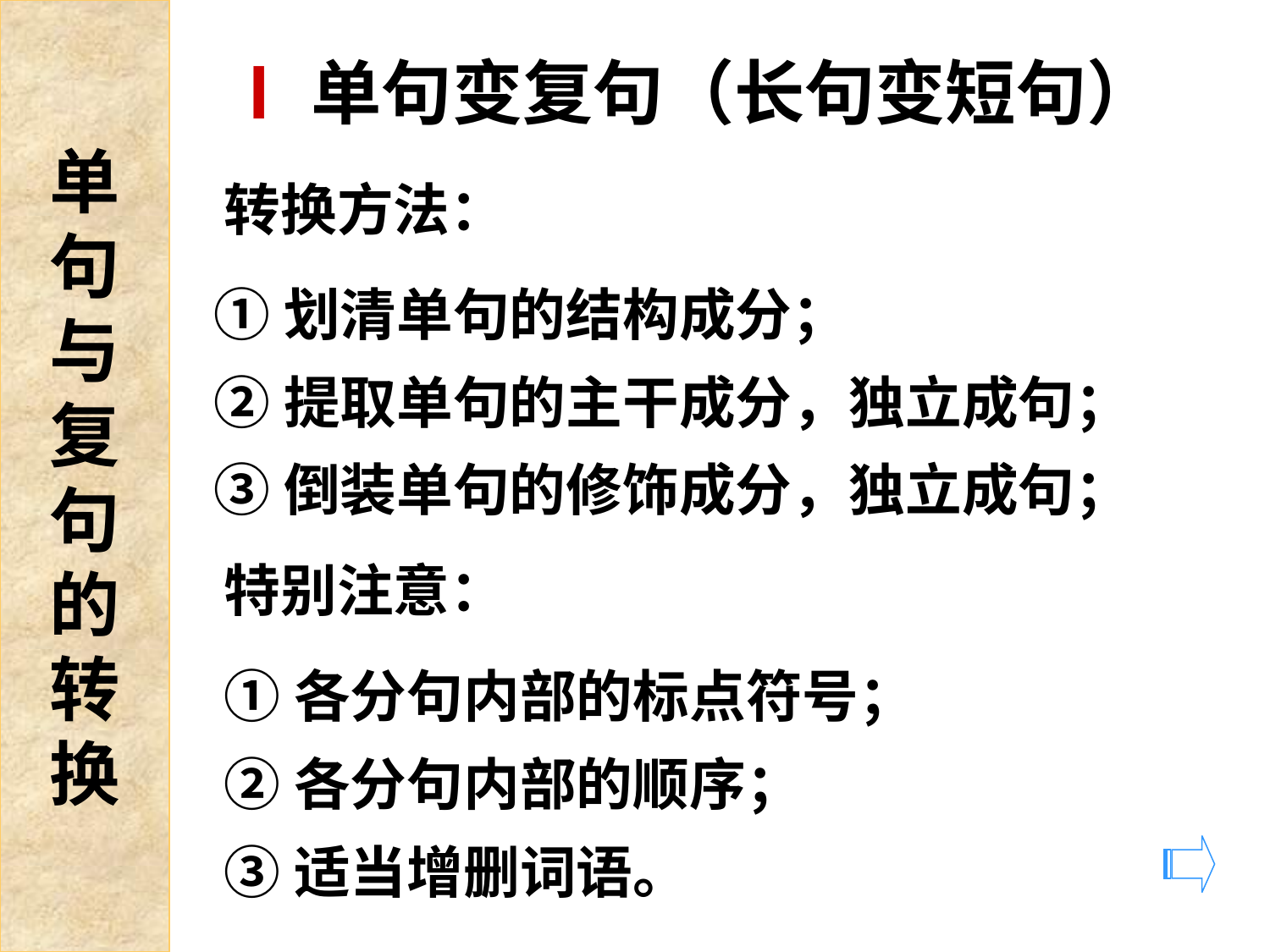

单
句
与
复
句
的
转
换
Ⅰ单句变复句（长句变短句）
转换方法：
①划清单句的结构成分；
②提取单句的主干成分，独立成句；
③倒装单句的修饰成分，独立成句；
特别注意：
①各分句内部的标点符号；
②各分句内部的顺序；
③适当增删词语。